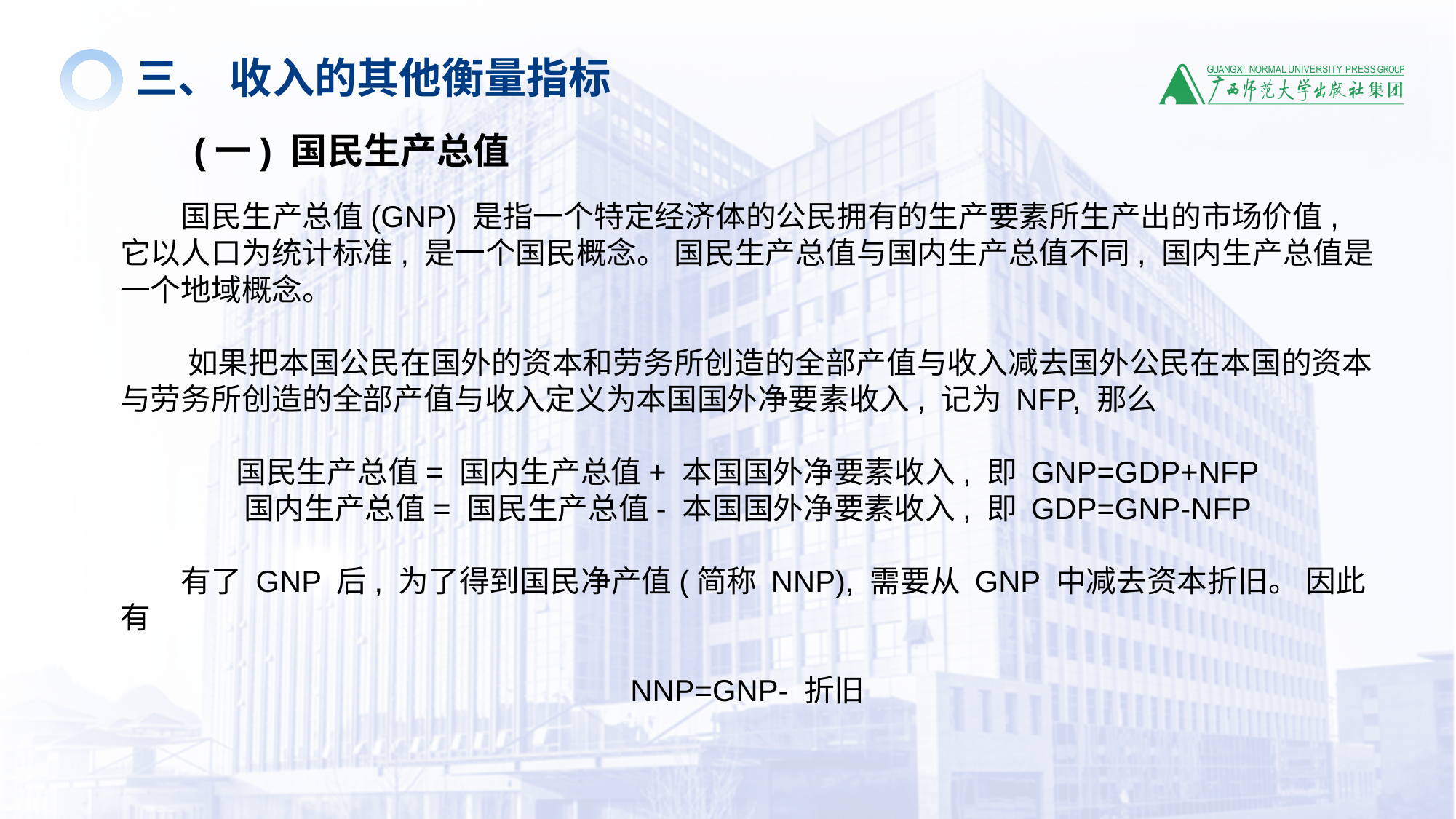

三、 收入的其他衡量指标

(一) 国民生产总值
        国民生产总值(GNP) 是指一个特定经济体的公民拥有的生产要素所生产出的市场价值, 它以人口为统计标准, 是一个国民概念。 国民生产总值与国内生产总值不同, 国内生产总值是一个地域概念。

         如果把本国公民在国外的资本和劳务所创造的全部产值与收入减去国外公民在本国的资本与劳务所创造的全部产值与收入定义为本国国外净要素收入, 记为 NFP, 那么

国民生产总值= 国内生产总值+ 本国国外净要素收入, 即 GNP=GDP+NFP
国内生产总值= 国民生产总值- 本国国外净要素收入, 即 GDP=GNP-NFP

        有了 GNP 后, 为了得到国民净产值(简称 NNP), 需要从 GNP 中减去资本折旧。 因此有

NNP=GNP- 折旧